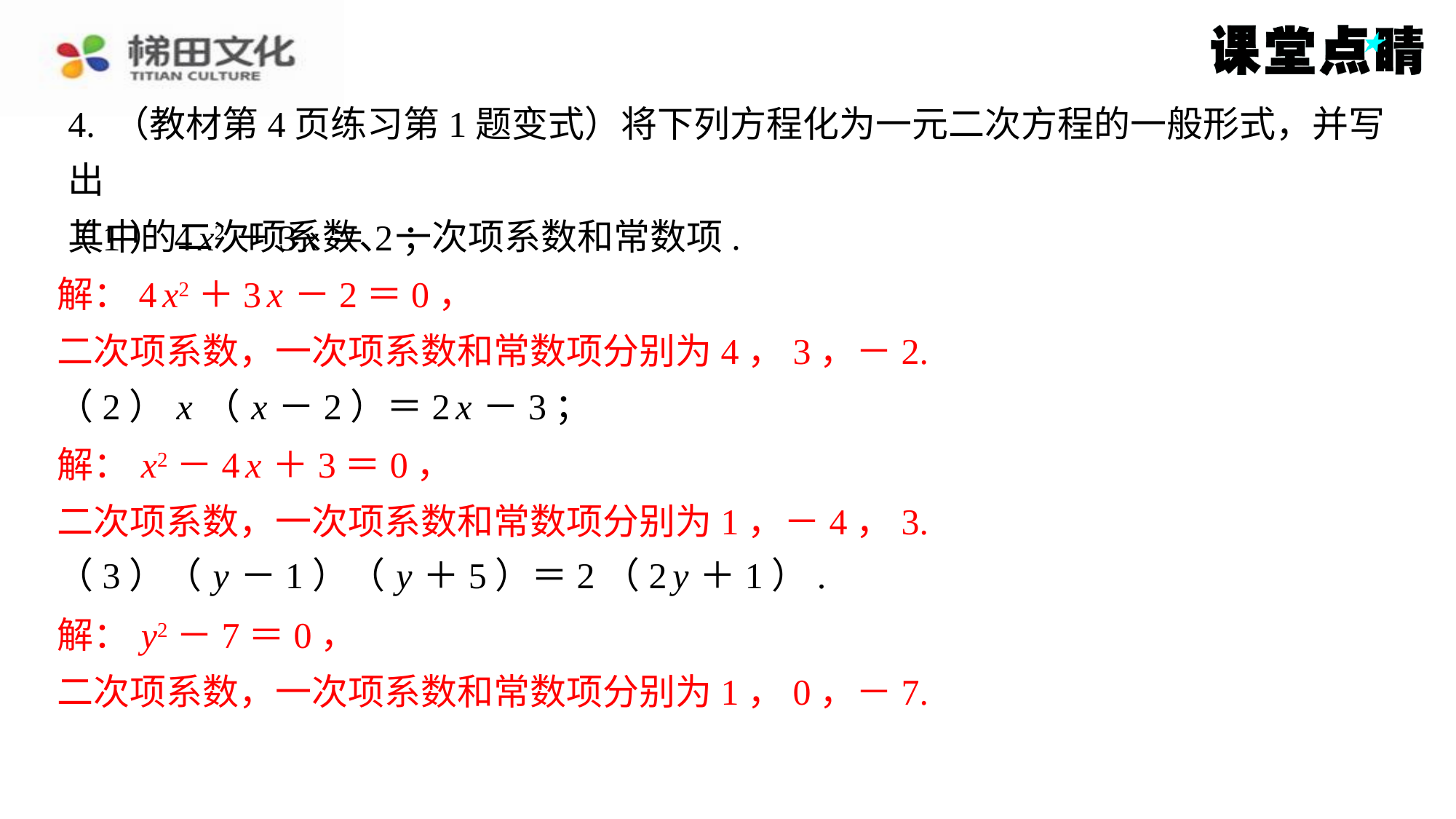

4. （教材第4页练习第1题变式）将下列方程化为一元二次方程的一般形式，并写出
其中的二次项系数、一次项系数和常数项.
（1）4 x2＋3 x ＝2；
解：4 x2＋3 x －2＝0，
二次项系数，一次项系数和常数项分别为4，3，－2.
（2） x （ x －2）＝2 x －3；
解： x2－4 x ＋3＝0，
二次项系数，一次项系数和常数项分别为1，－4，3.
（3）（ y －1）（ y ＋5）＝2（2 y ＋1）.
解： y2－7＝0，
二次项系数，一次项系数和常数项分别为1，0，－7.
解：4 x2＋3 x －2＝0，
二次项系数，一次项系数和常数项分别为4，3，－2.
解： x2－4 x ＋3＝0，
二次项系数，一次项系数和常数项分别为1，－4，3.
解： y2－7＝0，
二次项系数，一次项系数和常数项分别为1，0，－7.